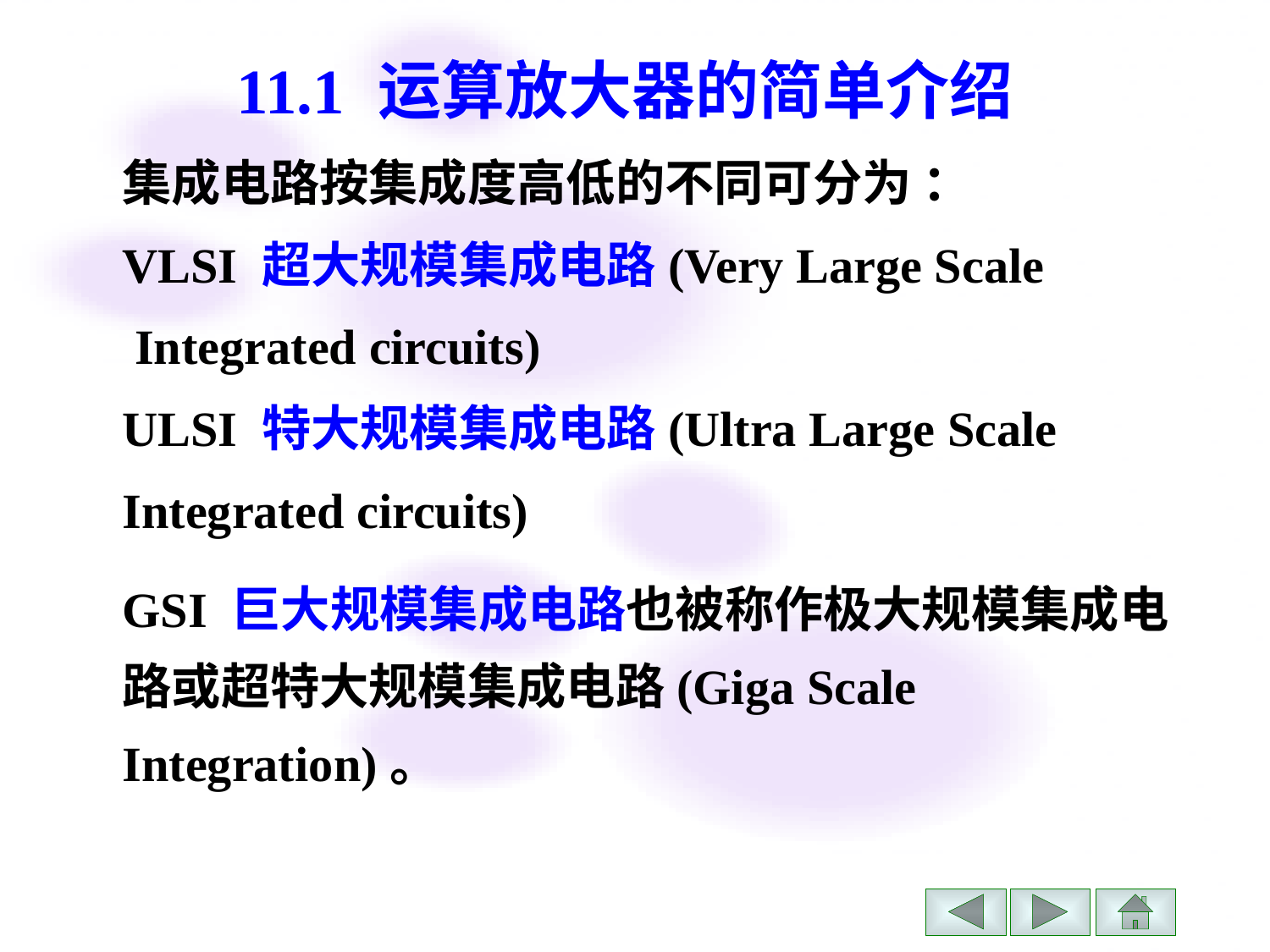

# 11.1 运算放大器的简单介绍
集成电路按集成度高低的不同可分为 ：
VLSI 超大规模集成电路(Very Large Scale
 Integrated circuits)
ULSI 特大规模集成电路(Ultra Large Scale
Integrated circuits)
GSI 巨大规模集成电路也被称作极大规模集成电路或超特大规模集成电路(Giga Scale Integration)。